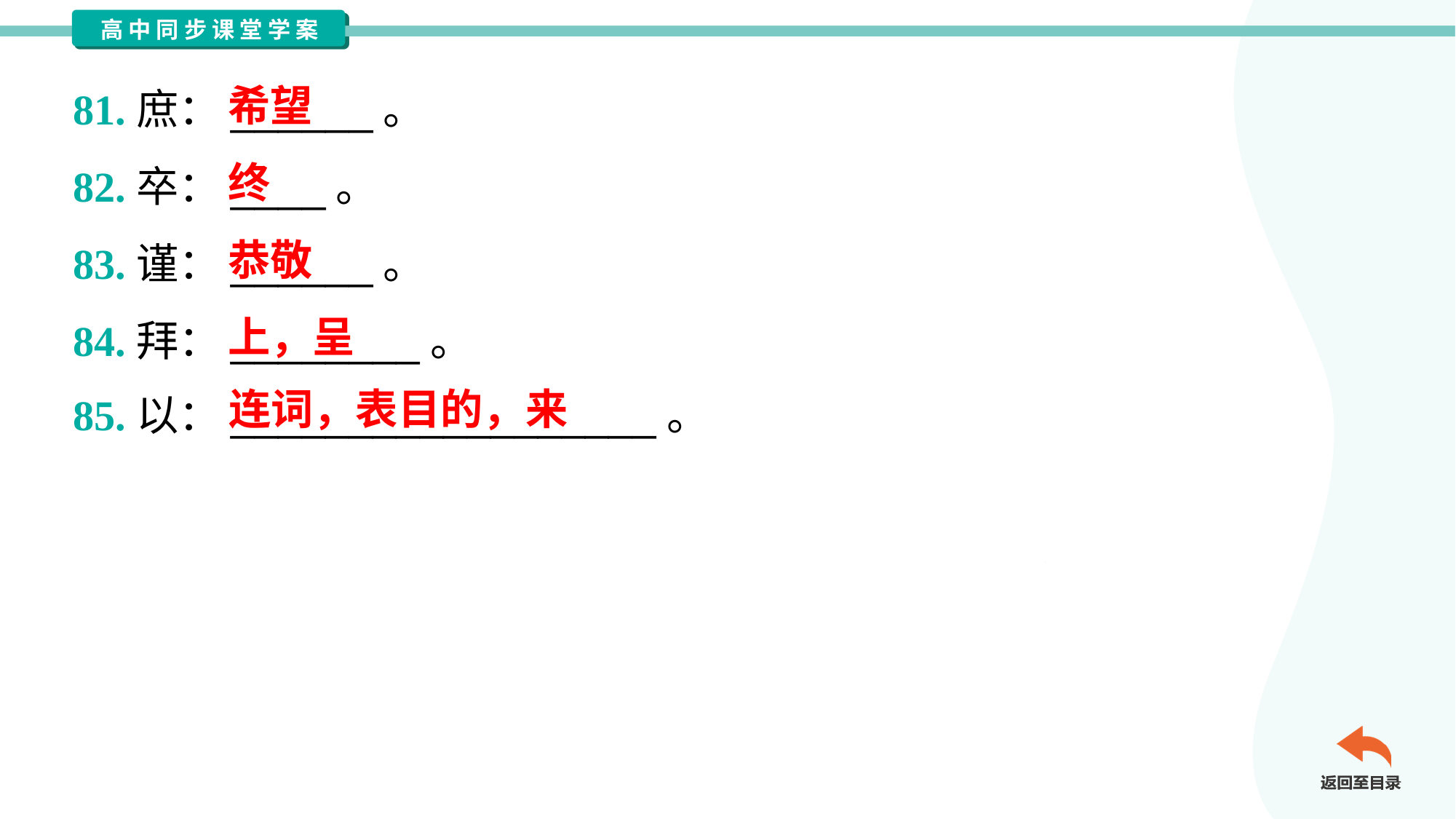

希望
81.庶：______。
82.卒：____。
83.谨：______。
84.拜：________。
85.以：__________________。
终
恭敬
上，呈
连词，表目的，来